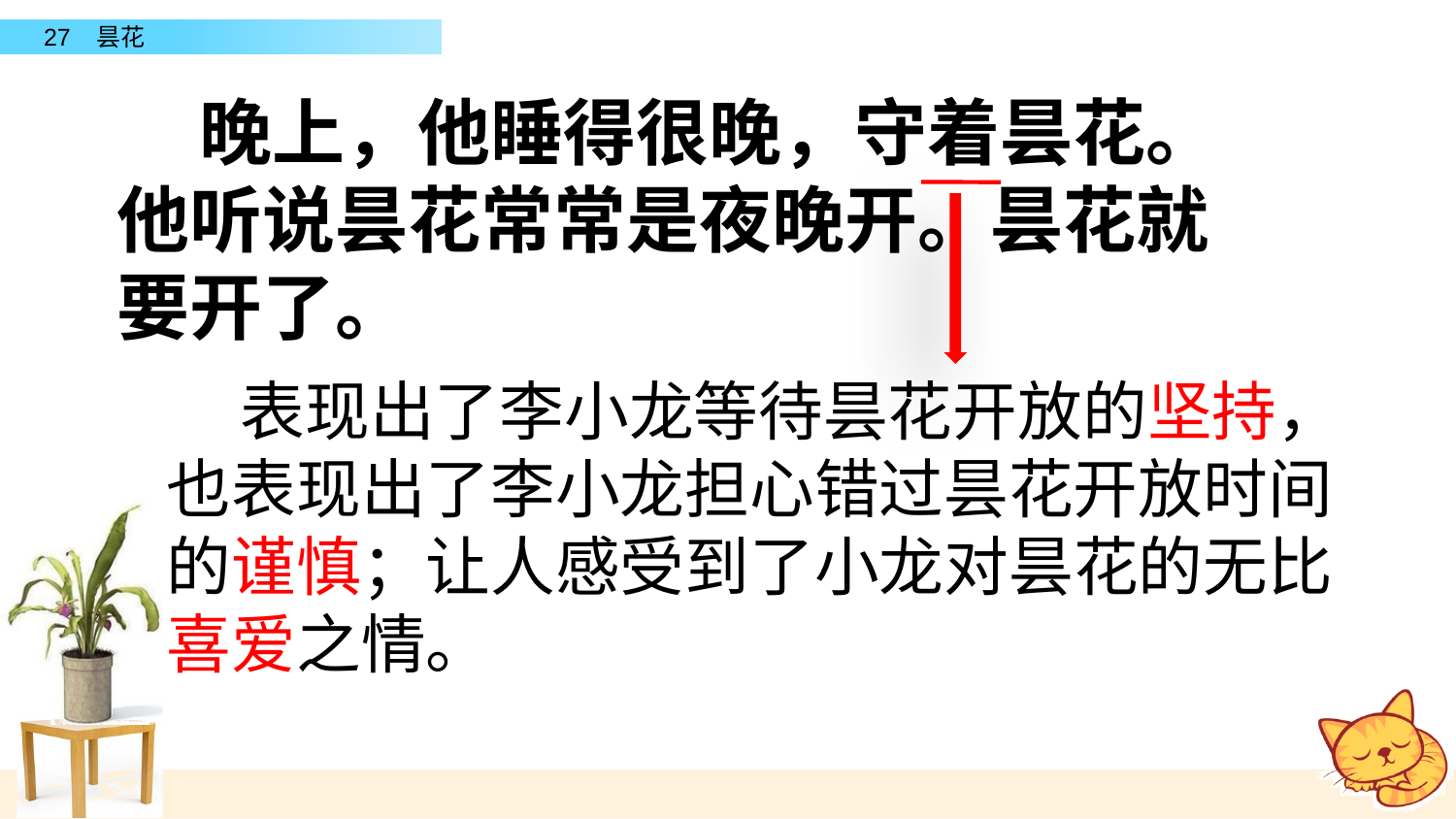

晚上，他睡得很晚，守着昙花。他听说昙花常常是夜晚开。昙花就要开了。

    表现出了李小龙等待昙花开放的坚持，也表现出了李小龙担心错过昙花开放时间的谨慎；让人感受到了小龙对昙花的无比喜爱之情。